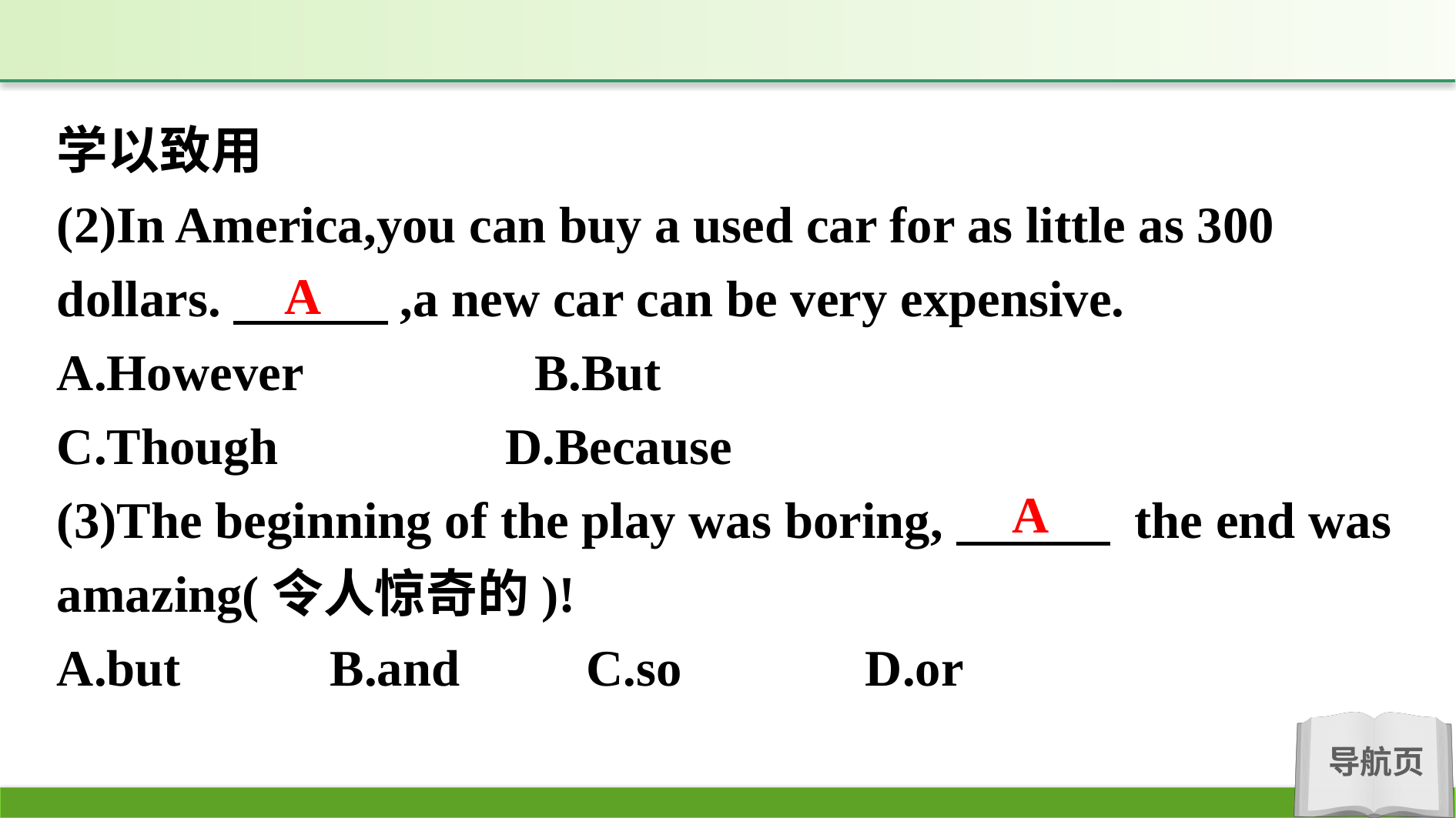

学以致用
(2)In America,you can buy a used car for as little as 300 dollars.　　　,a new car can be very expensive.
A.However　　　　B.But
C.Though		    D.Because
(3)The beginning of the play was boring,　　　 the end was amazing(令人惊奇的)!
A.but		B.and 	C.so		D.or
A
A